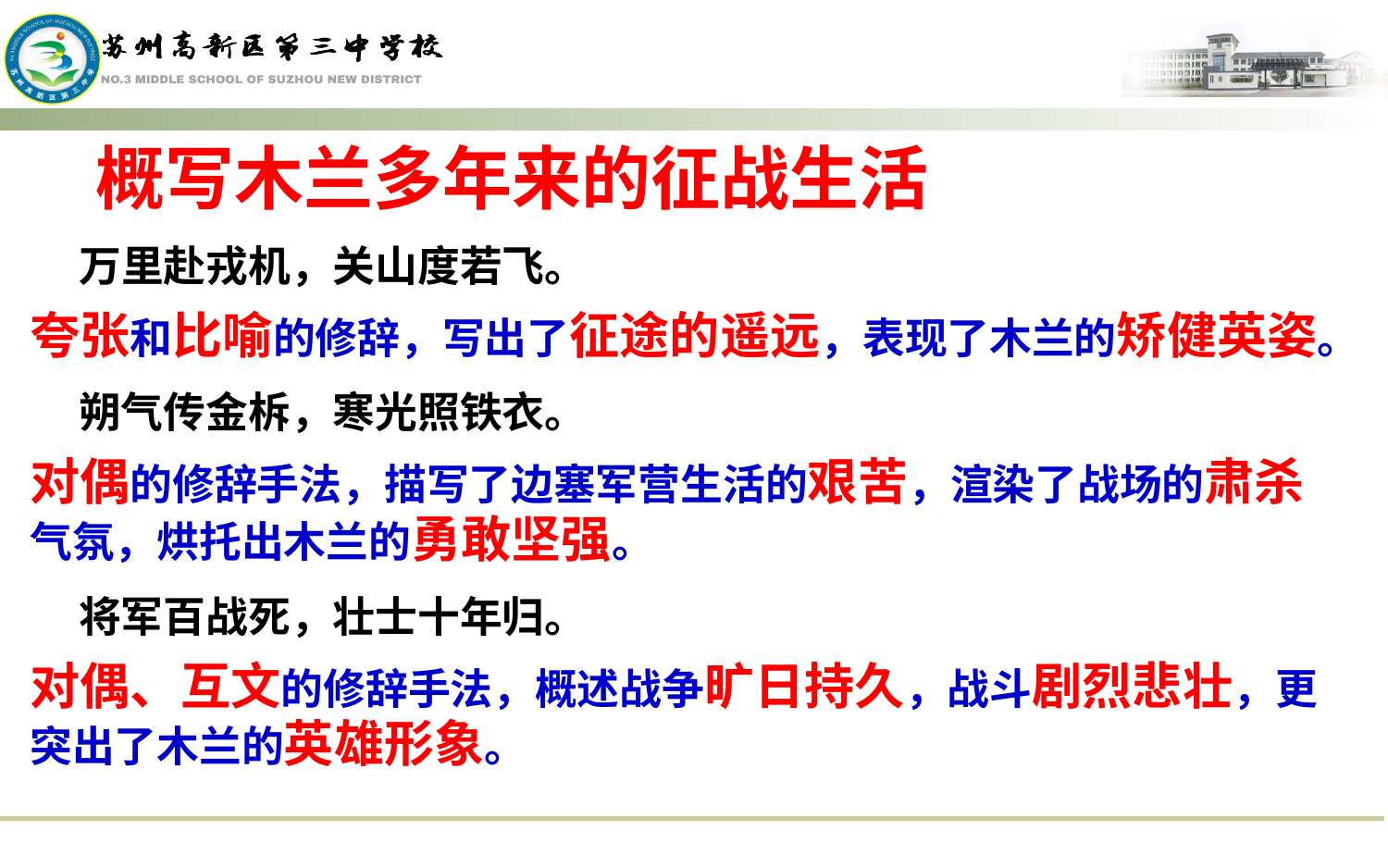

概写木兰多年来的征战生活
    万里赴戎机，关山度若飞。
夸张和比喻的修辞，写出了征途的遥远，表现了木兰的矫健英姿。
    朔气传金柝，寒光照铁衣。
对偶的修辞手法，描写了边塞军营生活的艰苦，渲染了战场的肃杀气氛，烘托出木兰的勇敢坚强。
    将军百战死，壮士十年归。
对偶、互文的修辞手法，概述战争旷日持久，战斗剧烈悲壮，更突出了木兰的英雄形象。